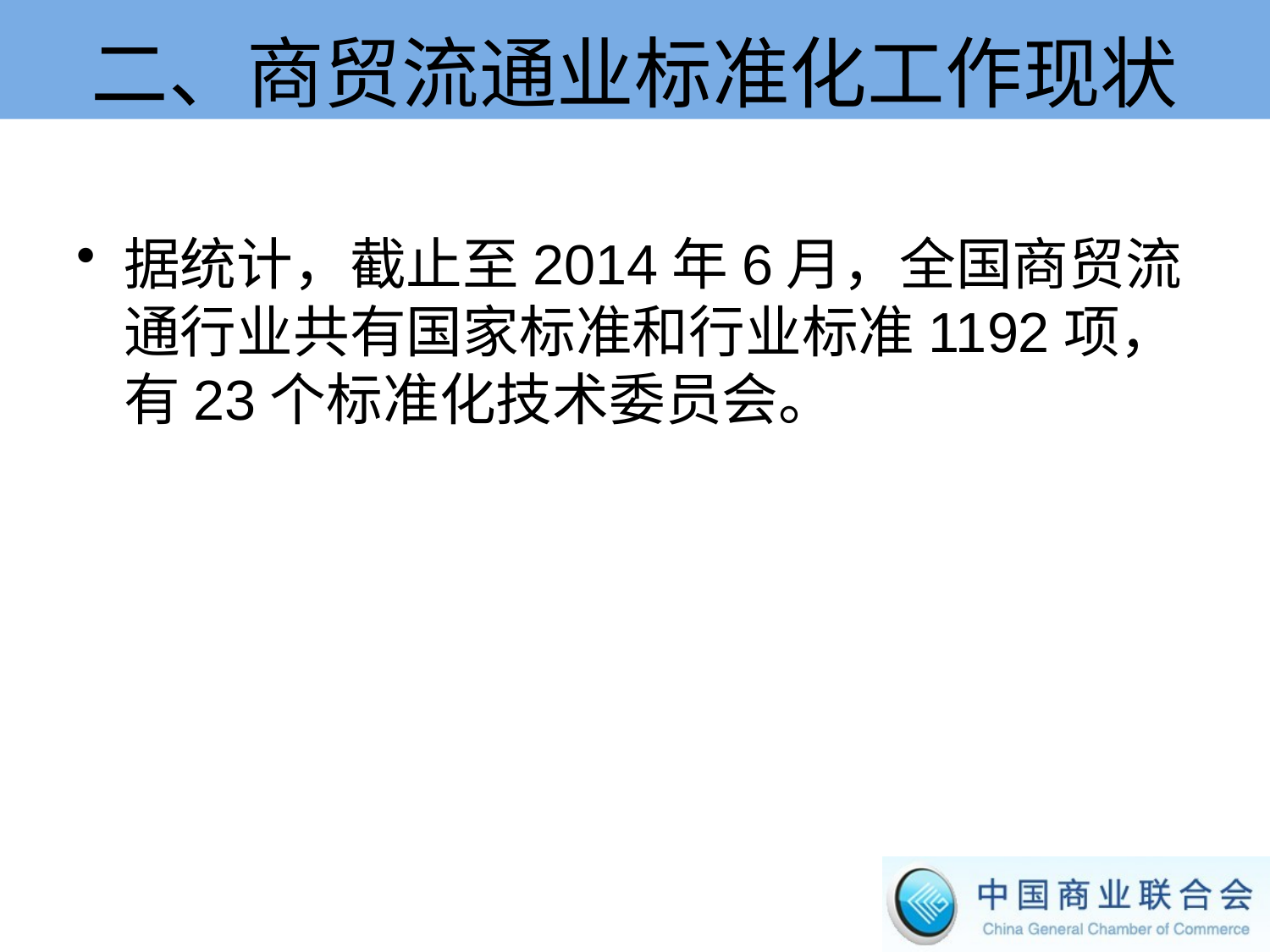

# 二、商贸流通业标准化工作现状
据统计，截止至2014年6月，全国商贸流通行业共有国家标准和行业标准1192项，有23个标准化技术委员会。